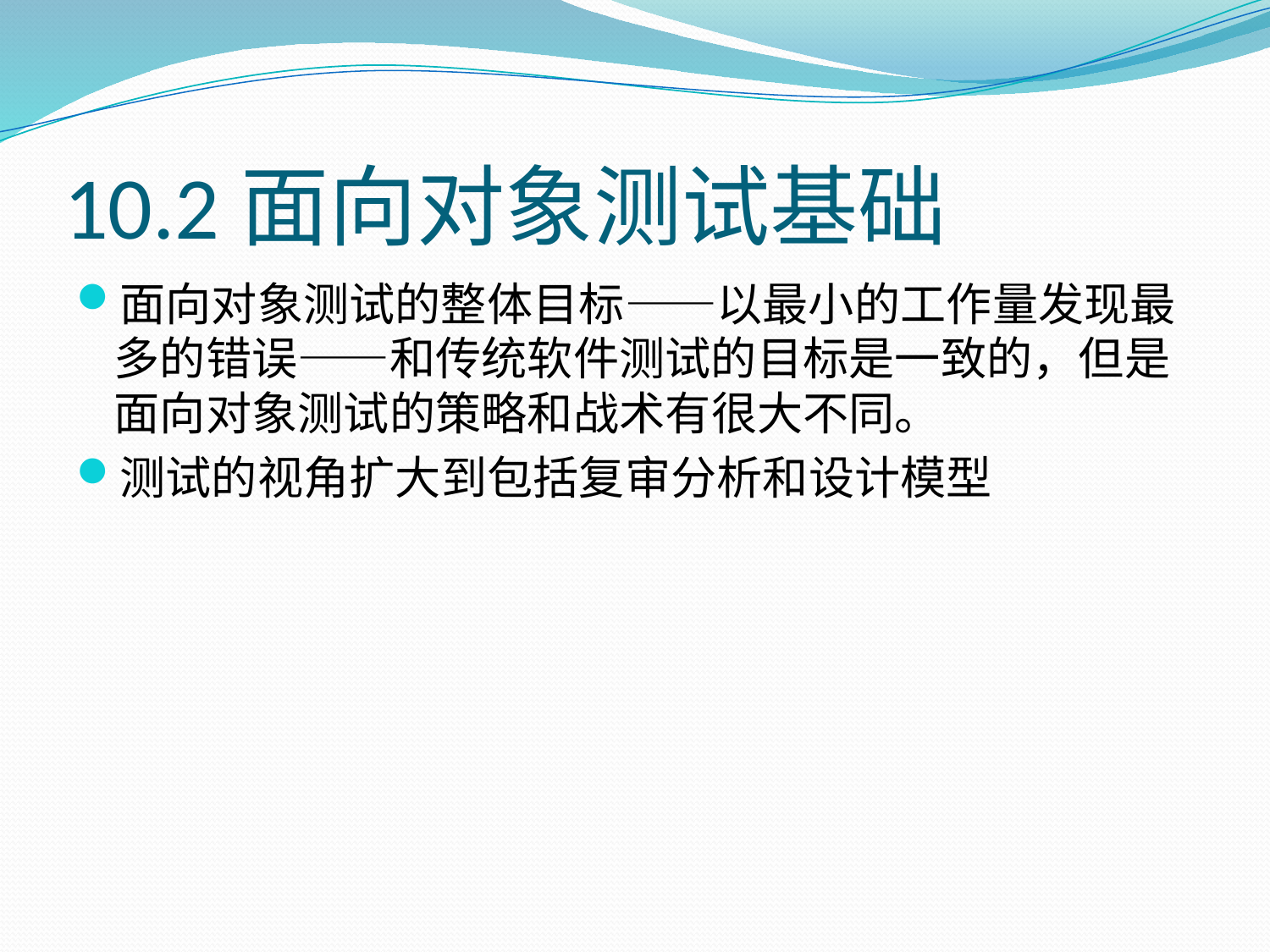

# 10.2面向对象测试基础
面向对象测试的整体目标——以最小的工作量发现最多的错误——和传统软件测试的目标是一致的，但是面向对象测试的策略和战术有很大不同。
测试的视角扩大到包括复审分析和设计模型